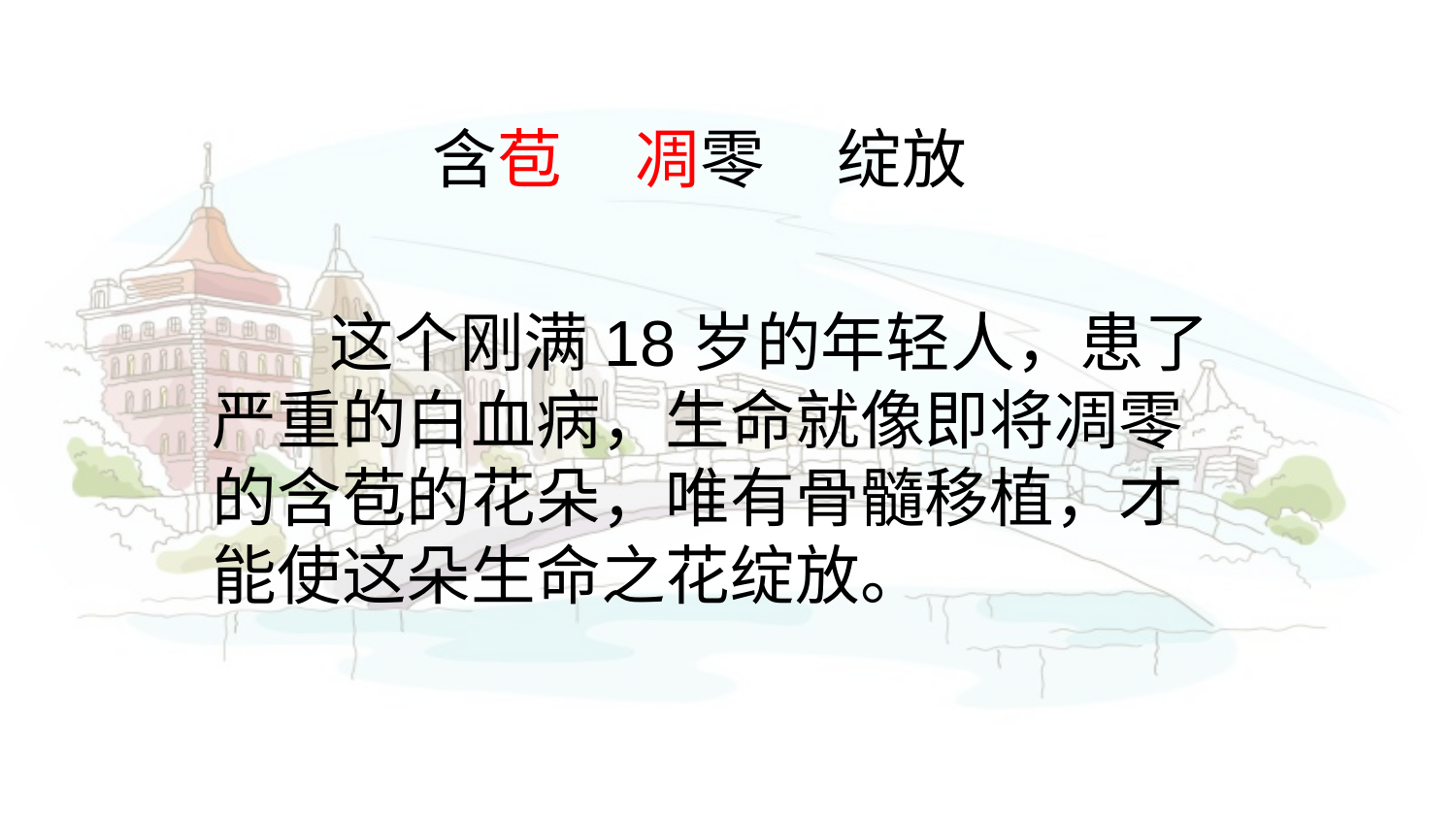

含苞     凋零     绽放
       这个刚满18岁的年轻人，患了严重的白血病，生命就像即将凋零的含苞的花朵，唯有骨髓移植，才能使这朵生命之花绽放。